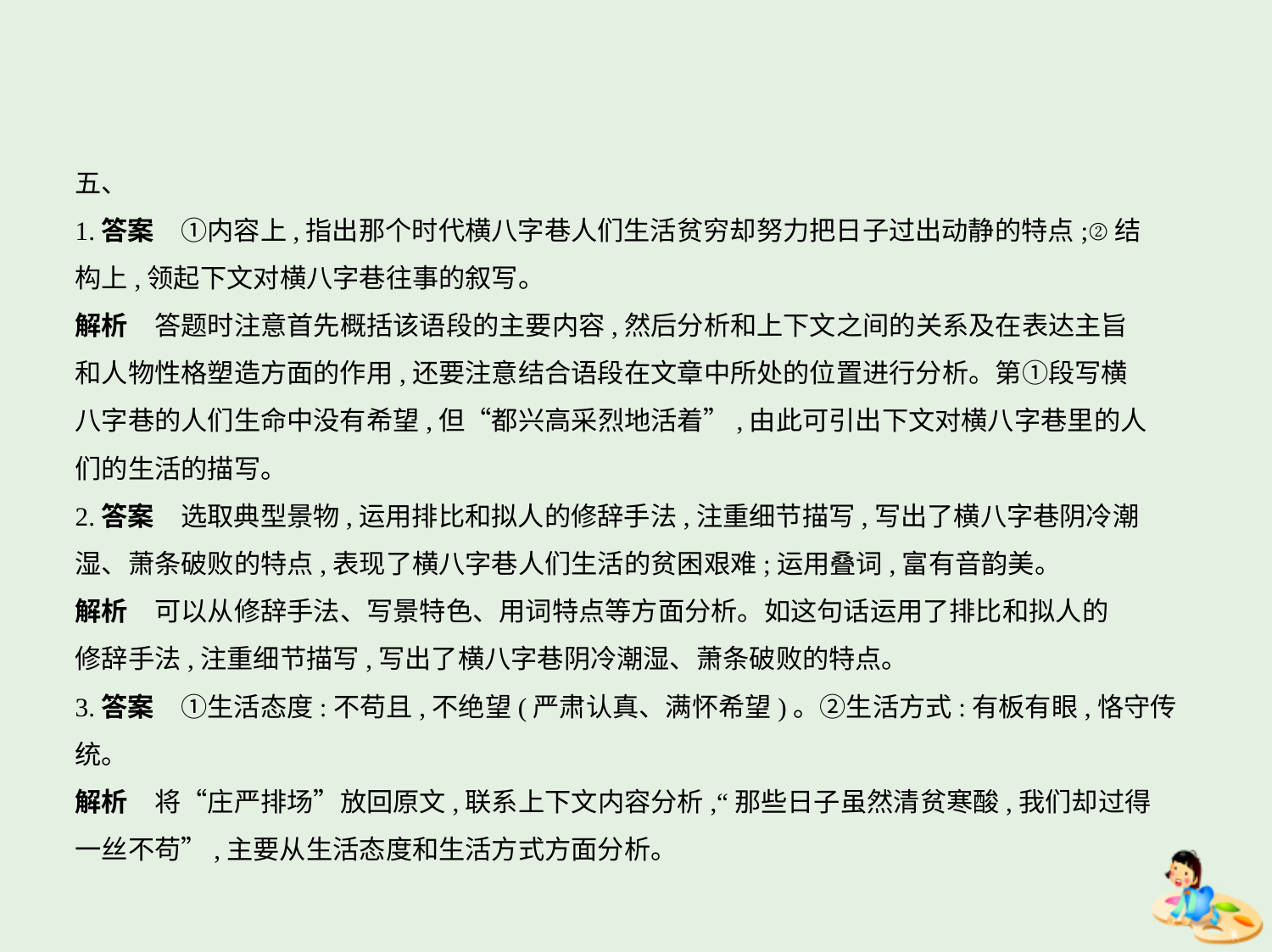

五、
1.答案　①内容上,指出那个时代横八字巷人们生活贫穷却努力把日子过出动静的特点;②结
构上,领起下文对横八字巷往事的叙写。
解析　答题时注意首先概括该语段的主要内容,然后分析和上下文之间的关系及在表达主旨
和人物性格塑造方面的作用,还要注意结合语段在文章中所处的位置进行分析。第①段写横
八字巷的人们生命中没有希望,但“都兴高采烈地活着”,由此可引出下文对横八字巷里的人
们的生活的描写。
2.答案　选取典型景物,运用排比和拟人的修辞手法,注重细节描写,写出了横八字巷阴冷潮
湿、萧条破败的特点,表现了横八字巷人们生活的贫困艰难;运用叠词,富有音韵美。
解析　可以从修辞手法、写景特色、用词特点等方面分析。如这句话运用了排比和拟人的
修辞手法,注重细节描写,写出了横八字巷阴冷潮湿、萧条破败的特点。
3.答案　①生活态度:不苟且,不绝望(严肃认真、满怀希望)。②生活方式:有板有眼,恪守传
统。
解析　将“庄严排场”放回原文,联系上下文内容分析,“那些日子虽然清贫寒酸,我们却过得
一丝不苟”,主要从生活态度和生活方式方面分析。